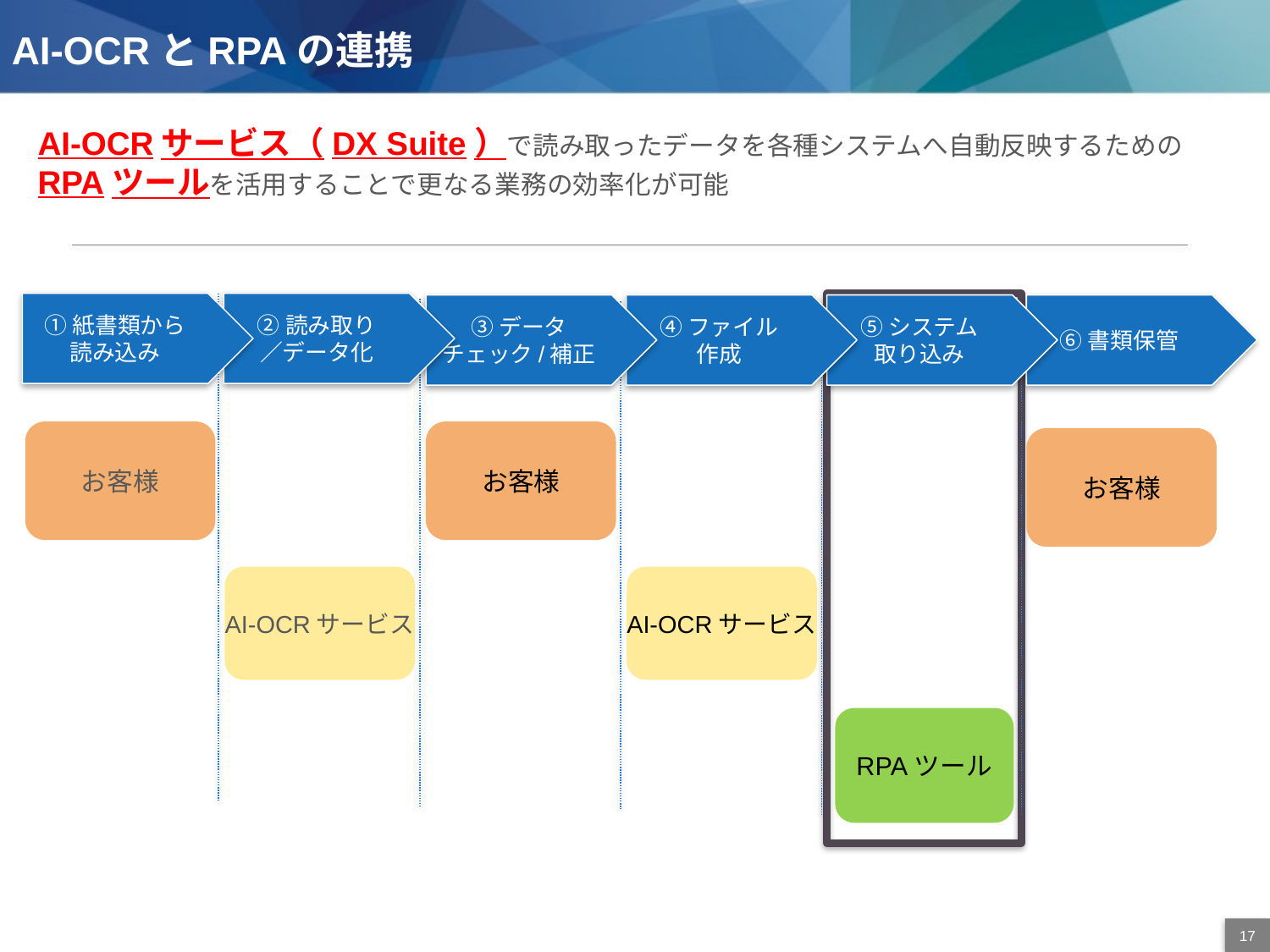

# AI-OCRとRPAの連携
AI-OCRサービス（DX Suite）で読み取ったデータを各種システムへ自動反映するためのRPAツールを活用することで更なる業務の効率化が可能

①紙書類から
読み込み
②読み取り
／データ化
⑥書類保管
③データ
チェック/補正
④ファイル
作成
⑤システム
取り込み
お客様
お客様
お客様
AI-OCRサービス
AI-OCRサービス
RPAツール